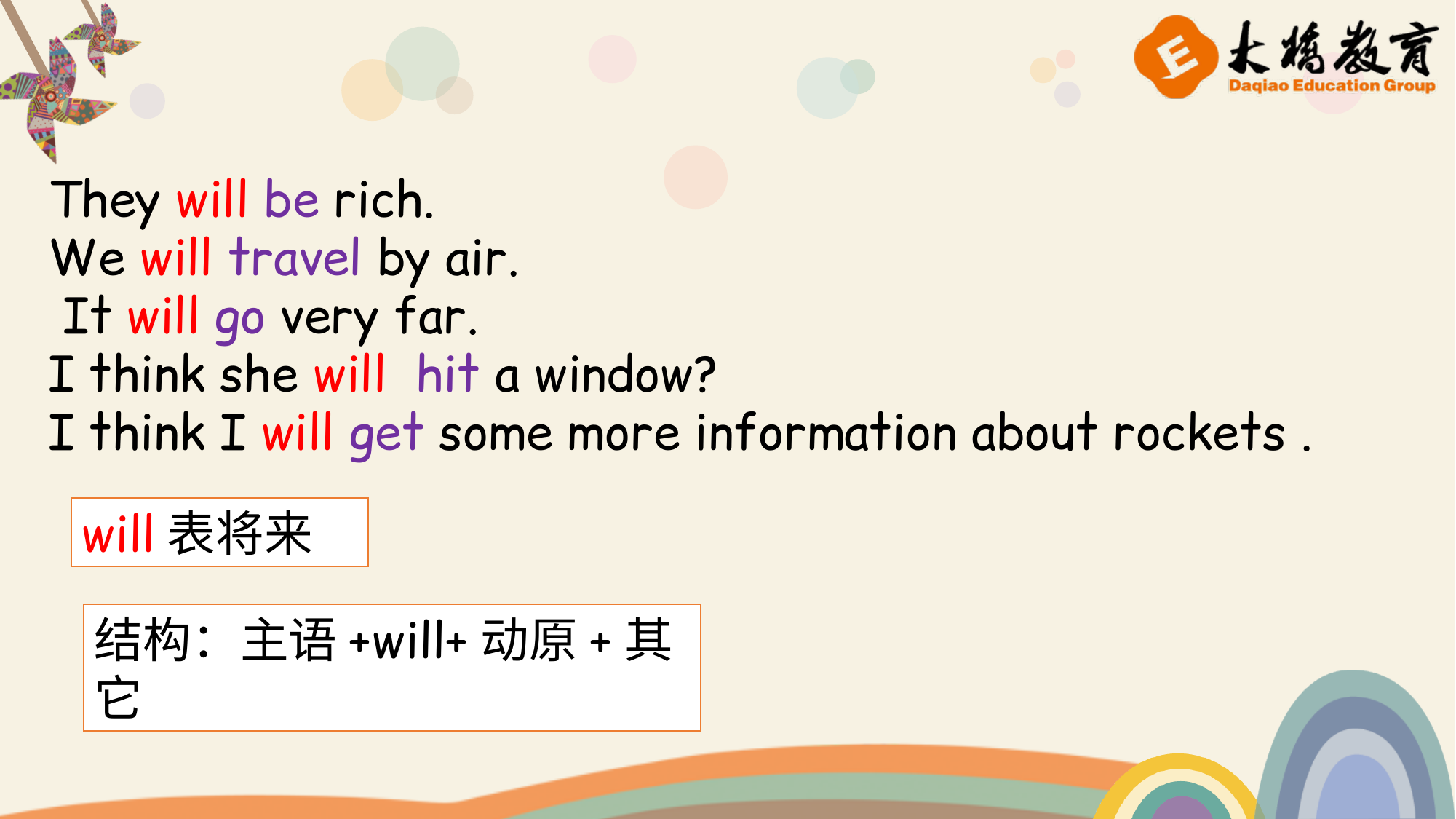

They will be rich.
We will travel by air.
 It will go very far.
I think she will  hit a window?
I think I will get some more information about rockets .
will表将来
结构：主语+will+动原+其它